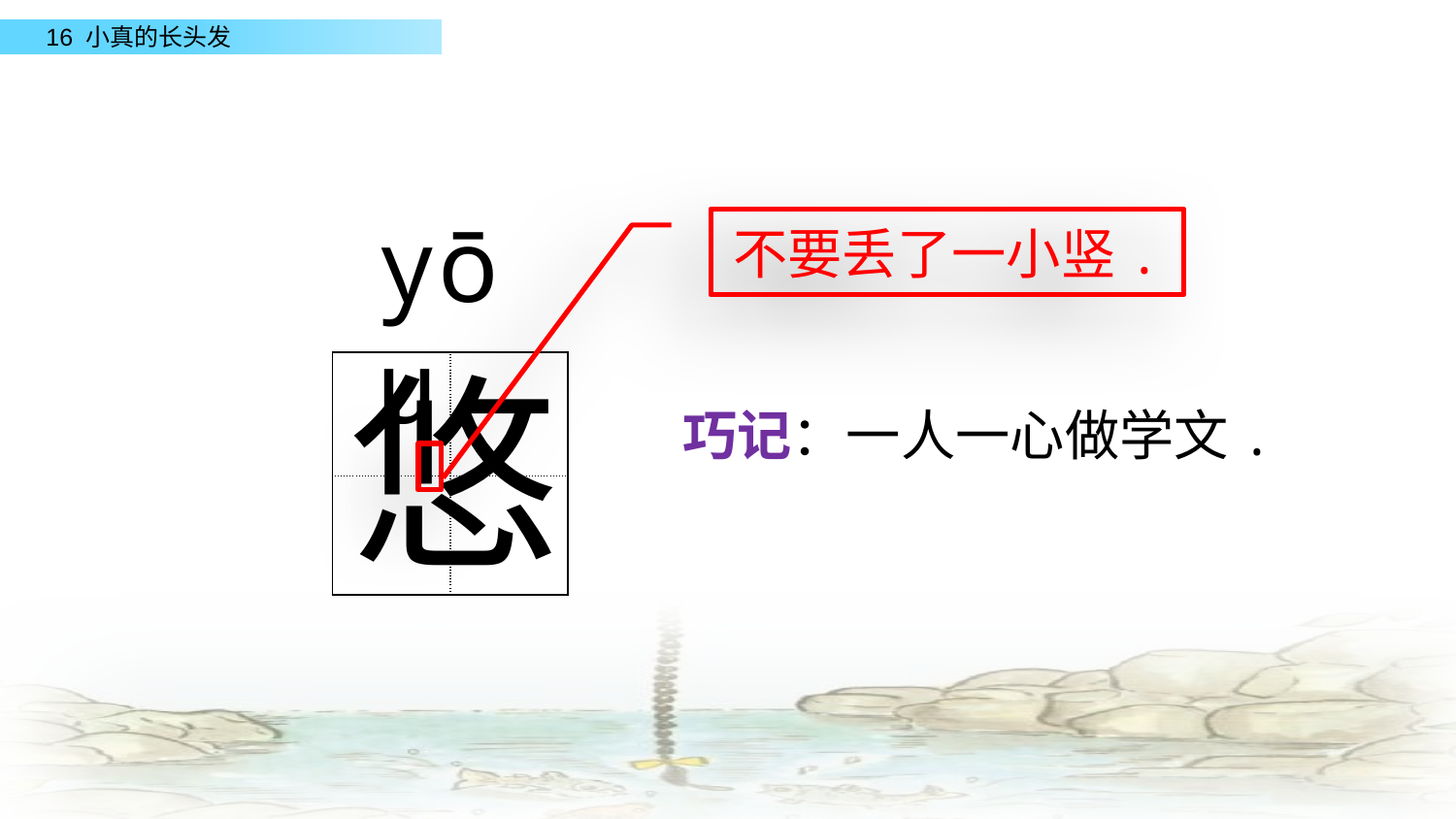

yōu
不要丢了一小竖.
悠
|  |  |
| --- | --- |
|  |  |
  巧记：一人一心做学文.